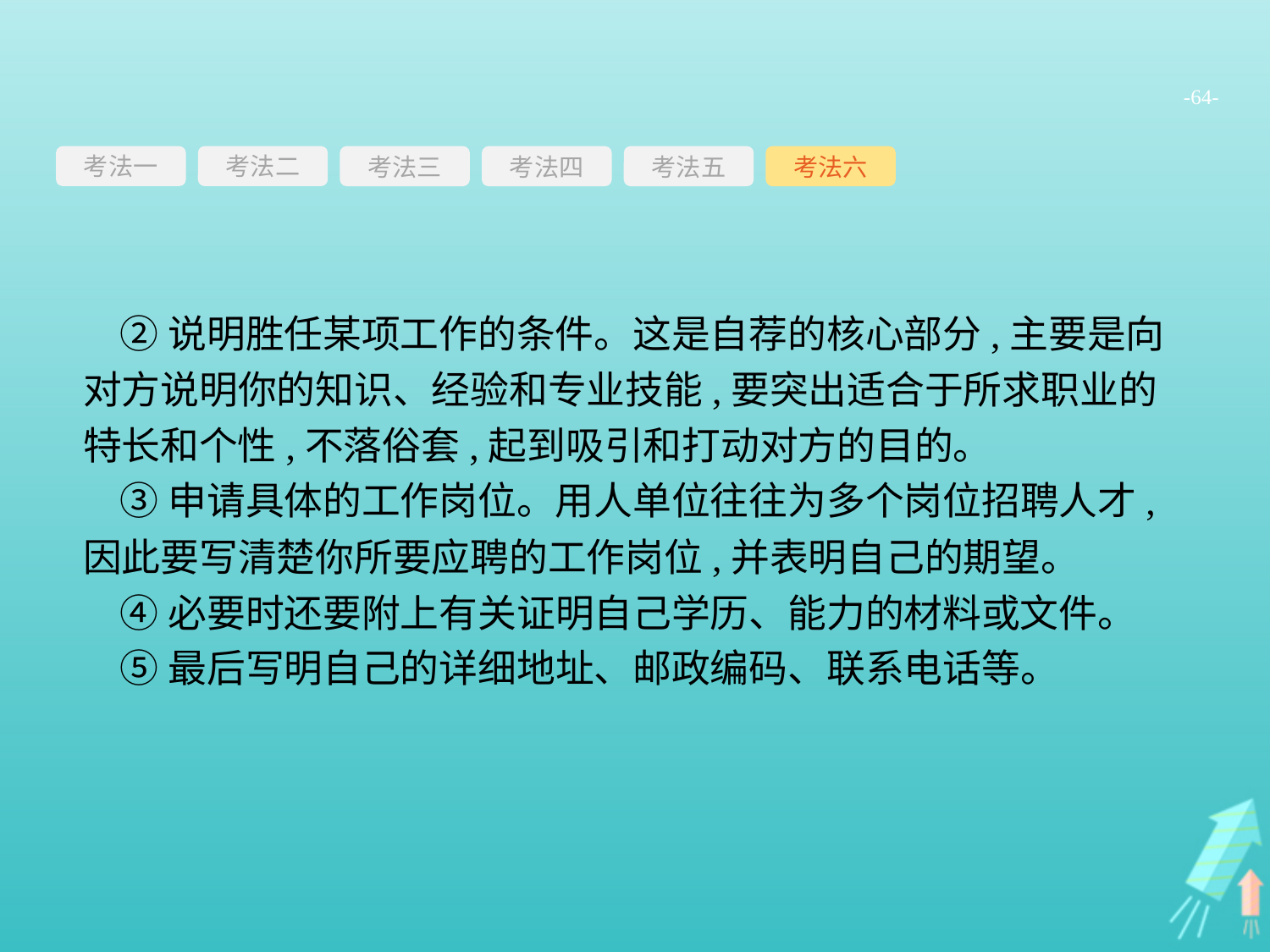

-64-
考法一
考法三
考法四
考法五
考法六
考法二
②说明胜任某项工作的条件。这是自荐的核心部分,主要是向对方说明你的知识、经验和专业技能,要突出适合于所求职业的特长和个性,不落俗套,起到吸引和打动对方的目的。
③申请具体的工作岗位。用人单位往往为多个岗位招聘人才,因此要写清楚你所要应聘的工作岗位,并表明自己的期望。
④必要时还要附上有关证明自己学历、能力的材料或文件。
⑤最后写明自己的详细地址、邮政编码、联系电话等。